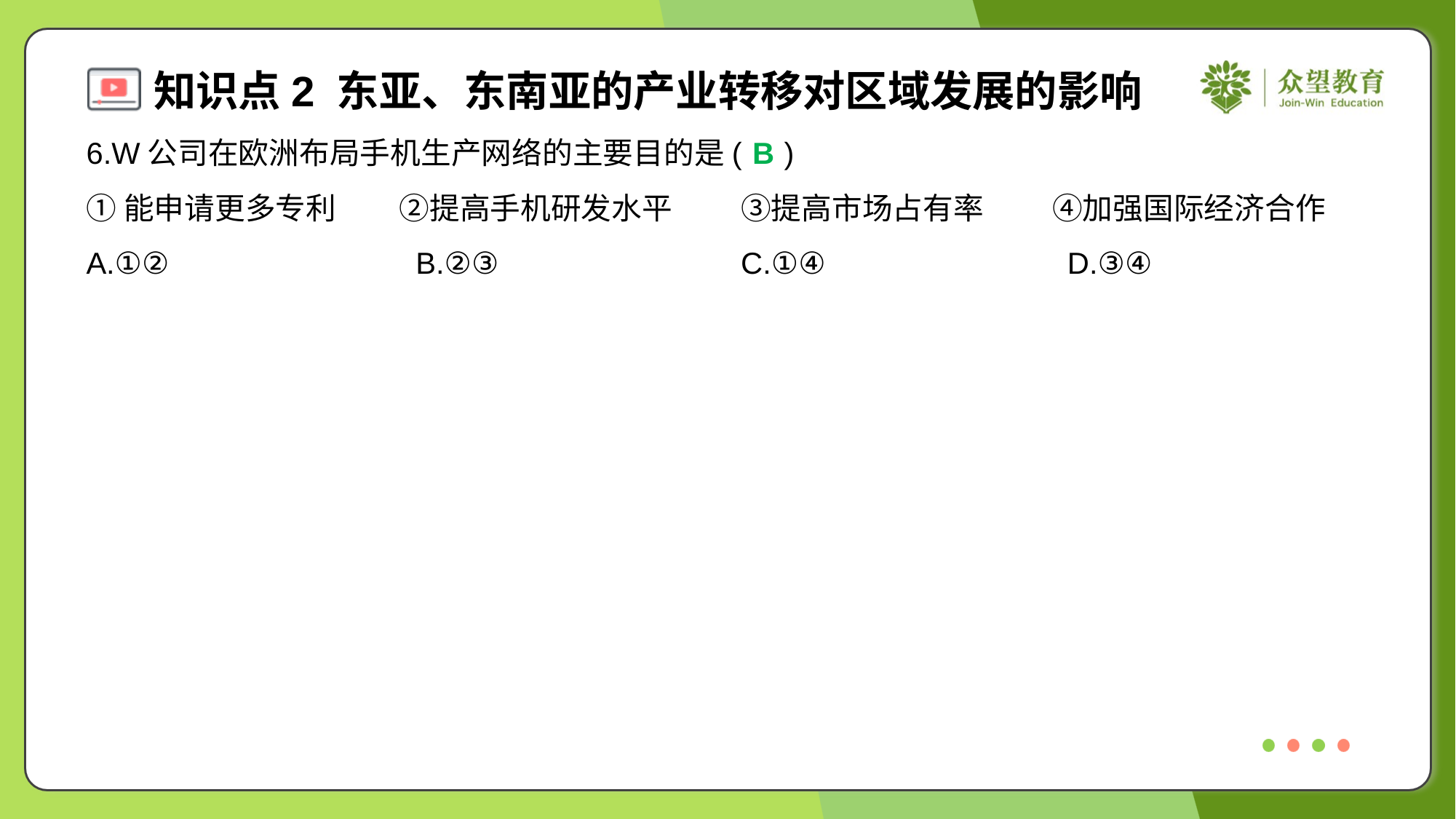

6.W公司在欧洲布局手机生产网络的主要目的是(     )
B
①能申请更多专利	②提高手机研发水平	③提高市场占有率	④加强国际经济合作
A.①②	B.②③	C.①④	D.③④